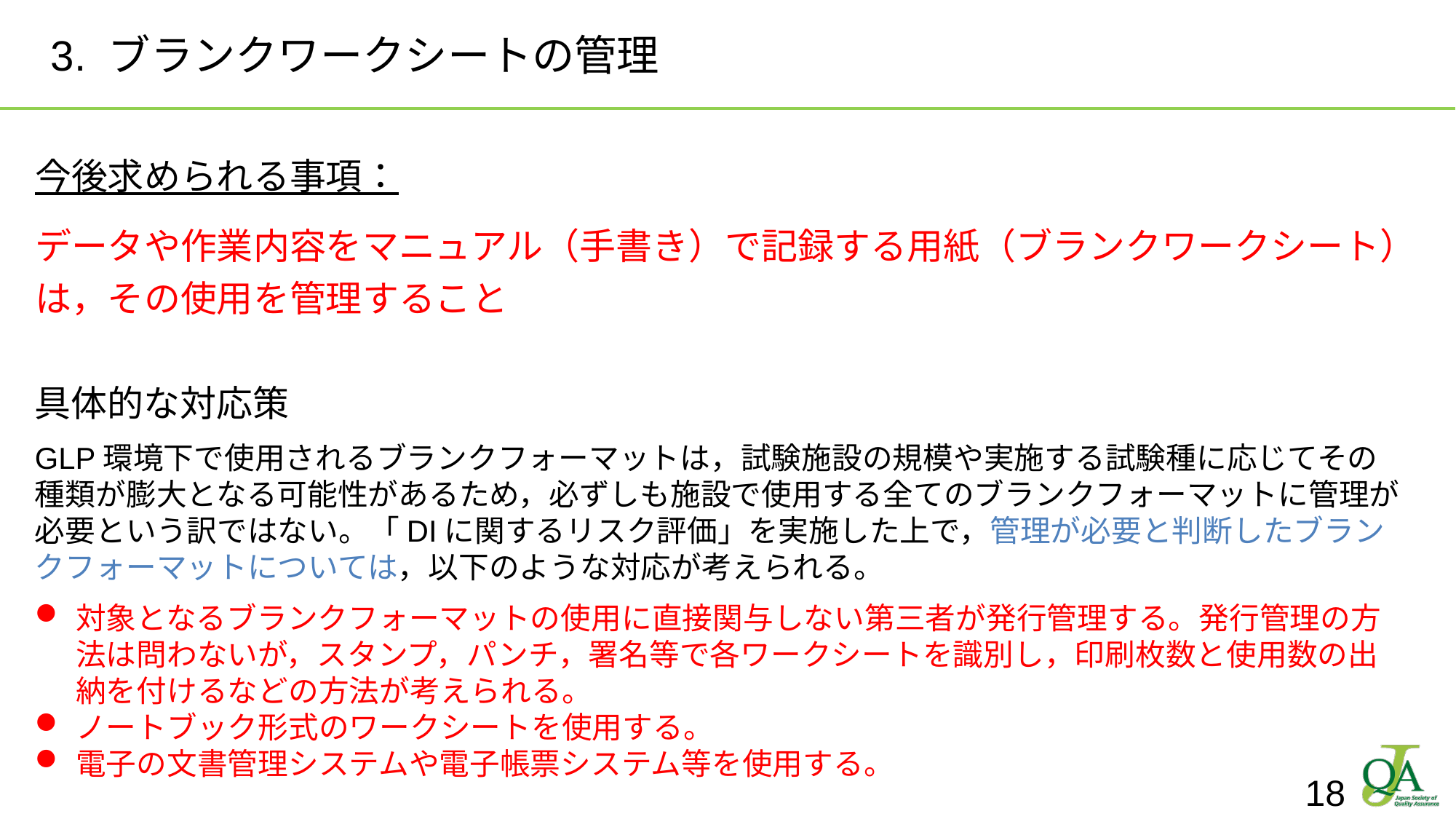

# 3. ブランクワークシートの管理
今後求められる事項：

データや作業内容をマニュアル（手書き）で記録する用紙（ブランクワークシート）は，その使用を管理すること
具体的な対応策

GLP環境下で使用されるブランクフォーマットは，試験施設の規模や実施する試験種に応じてその種類が膨大となる可能性があるため，必ずしも施設で使用する全てのブランクフォーマットに管理が必要という訳ではない。「DIに関するリスク評価」を実施した上で，管理が必要と判断したブランクフォーマットについては，以下のような対応が考えられる。

対象となるブランクフォーマットの使用に直接関与しない第三者が発行管理する。発行管理の方法は問わないが，スタンプ，パンチ，署名等で各ワークシートを識別し，印刷枚数と使用数の出納を付けるなどの方法が考えられる。
ノートブック形式のワークシートを使用する。
電子の文書管理システムや電子帳票システム等を使用する。